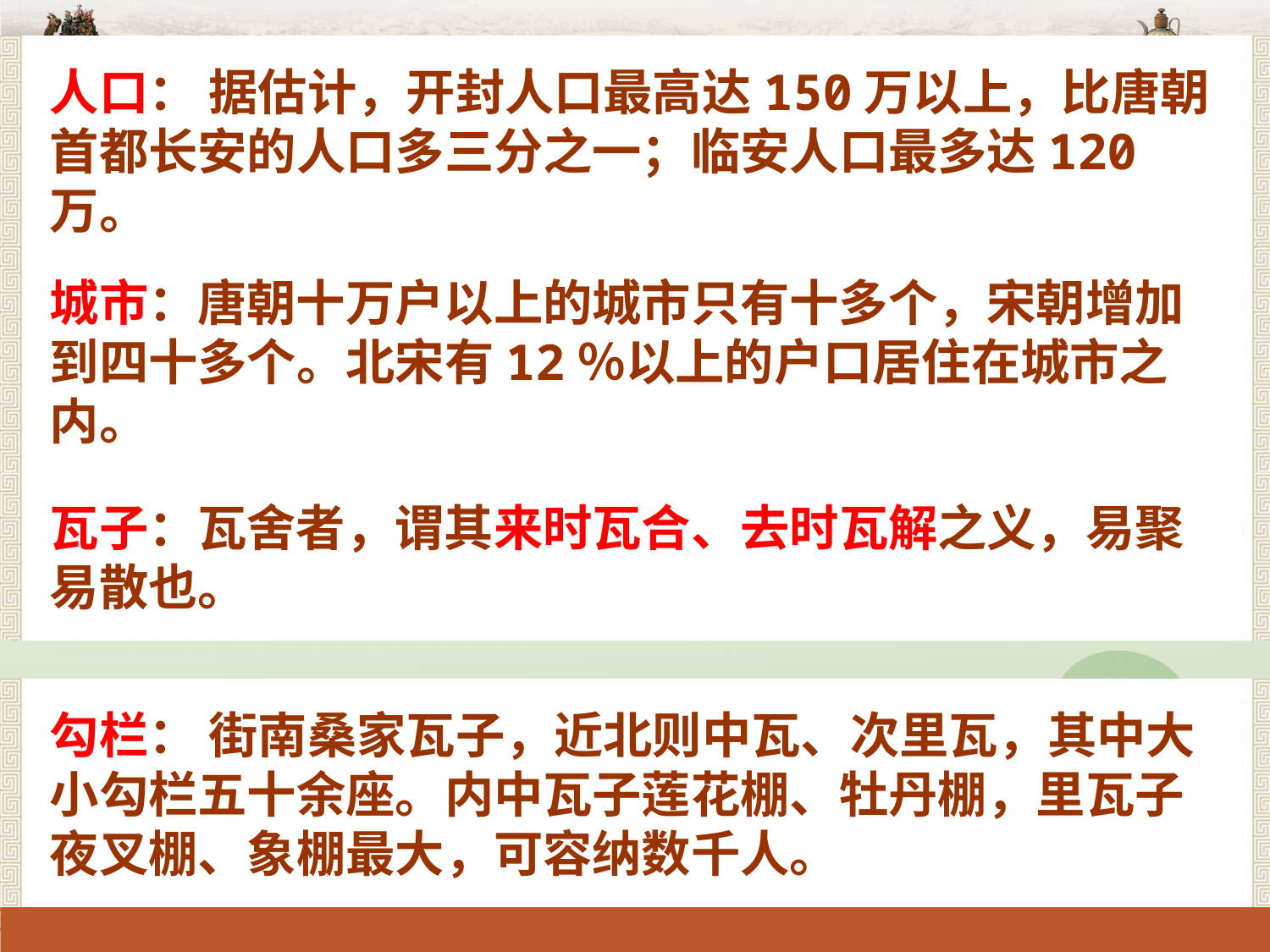

人口： 据估计，开封人口最高达150万以上，比唐朝首都长安的人口多三分之一；临安人口最多达120万。
城市：唐朝十万户以上的城市只有十多个，宋朝增加到四十多个。北宋有12％以上的户口居住在城市之内。
瓦子：瓦舍者，谓其来时瓦合、去时瓦解之义，易聚易散也。
勾栏： 街南桑家瓦子，近北则中瓦、次里瓦，其中大小勾栏五十余座。内中瓦子莲花棚、牡丹棚，里瓦子夜叉棚、象棚最大，可容纳数千人。